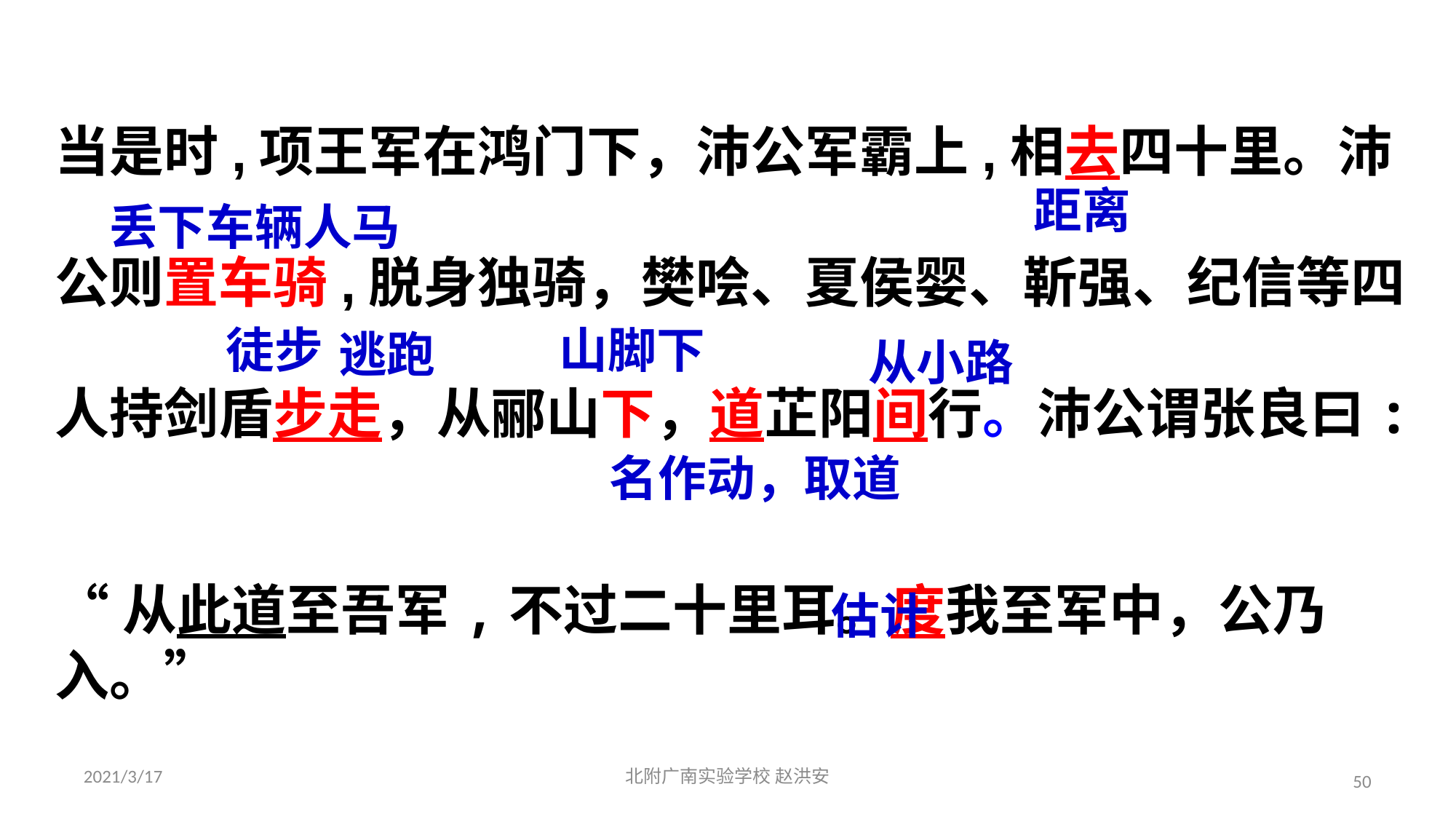

当是时,项王军在鸿门下，沛公军霸上,相去四十里。沛

公则置车骑,脱身独骑，樊哙、夏侯婴、靳强、纪信等四

人持剑盾步走，从郦山下，道芷阳间行。沛公谓张良曰:

“从此道至吾军,不过二十里耳。度我至军中，公乃入。”
距离
丢下车辆人马
山脚下
徒步
逃跑
从小路
名作动，取道
估计
2021/3/17
北附广南实验学校 赵洪安
50